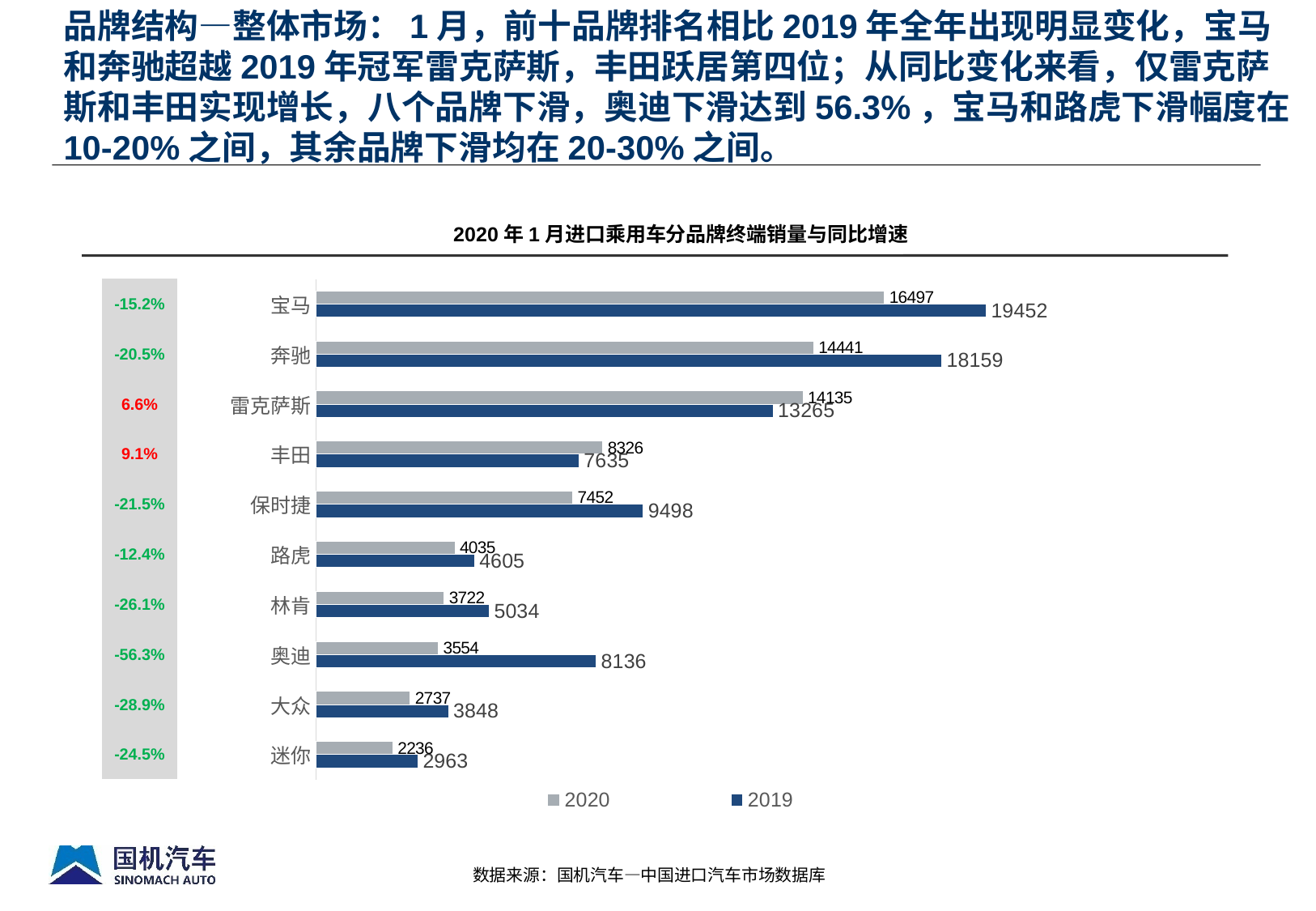

# 品牌结构—整体市场：1月，前十品牌排名相比2019年全年出现明显变化，宝马和奔驰超越2019年冠军雷克萨斯，丰田跃居第四位；从同比变化来看，仅雷克萨斯和丰田实现增长，八个品牌下滑，奥迪下滑达到56.3%，宝马和路虎下滑幅度在10-20%之间，其余品牌下滑均在20-30%之间。
2020年1月进口乘用车分品牌终端销量与同比增速

### Chart

| Category | 2019 | 2020 |
|---|---|---|
| 迷你 | 2963.0 | 2236.0 |
| 大众 | 3848.0 | 2737.0 |
| 奥迪 | 8136.0 | 3554.0 |
| 林肯 | 5034.0 | 3722.0 |
| 路虎 | 4605.0 | 4035.0 |
| 保时捷 | 9498.0 | 7452.0 |
| 丰田 | 7635.0 | 8326.0 |
| 雷克萨斯 | 13265.0 | 14135.0 |
| 奔驰 | 18159.0 | 14441.0 |
| 宝马 | 19452.0 | 16497.0 |
| -15.2% |
| --- |
| -20.5% |
| 6.6% |
| 9.1% |
| -21.5% |
| -12.4% |
| -26.1% |
| -56.3% |
| -28.9% |
| -24.5% |
数据来源：国机汽车—中国进口汽车市场数据库